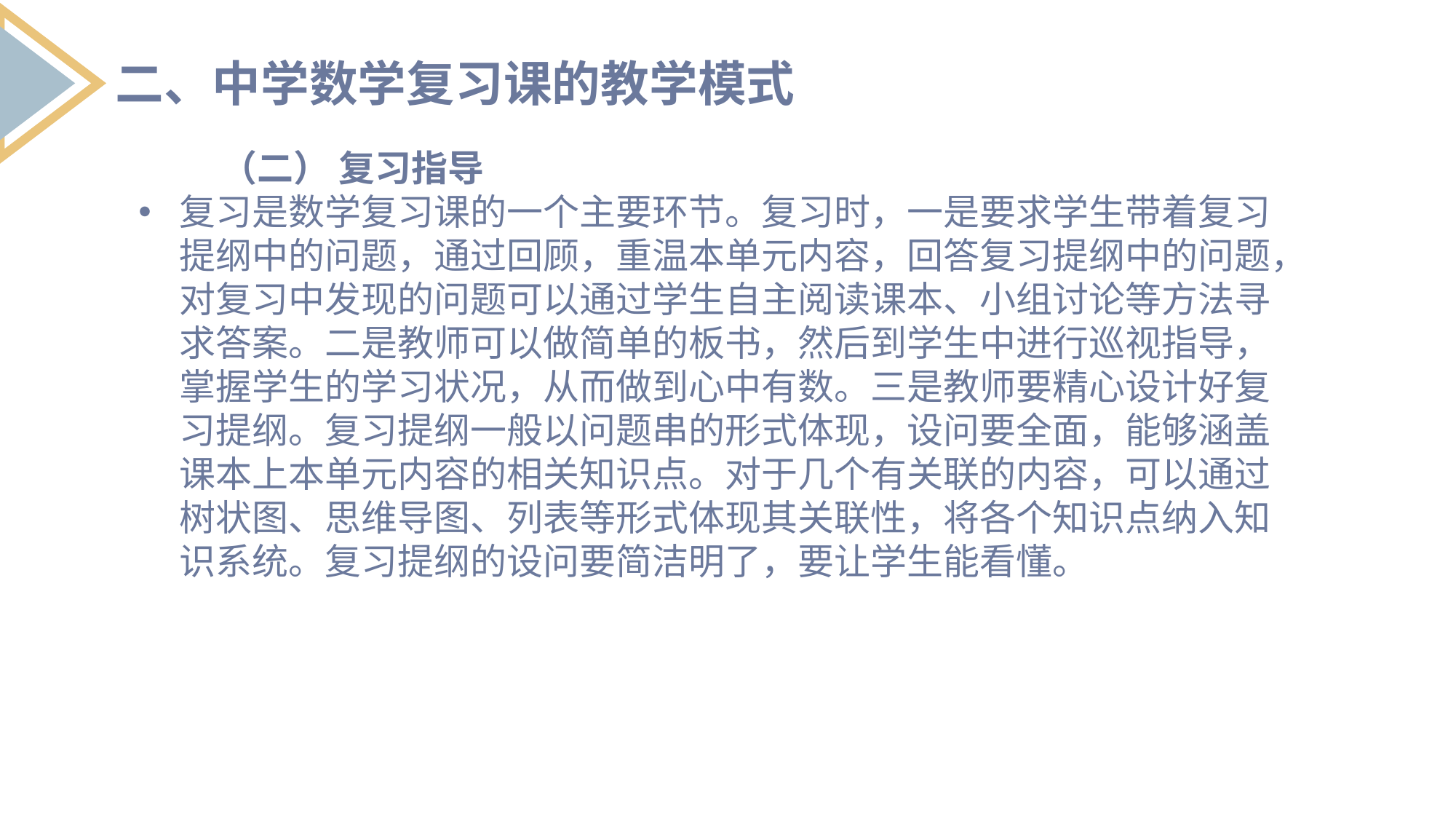

二、中学数学复习课的教学模式
         （二） 复习指导
复习是数学复习课的一个主要环节。复习时，一是要求学生带着复习提纲中的问题，通过回顾，重温本单元内容，回答复习提纲中的问题，对复习中发现的问题可以通过学生自主阅读课本、小组讨论等方法寻求答案。二是教师可以做简单的板书，然后到学生中进行巡视指导，掌握学生的学习状况，从而做到心中有数。三是教师要精心设计好复习提纲。复习提纲一般以问题串的形式体现，设问要全面，能够涵盖课本上本单元内容的相关知识点。对于几个有关联的内容，可以通过树状图、思维导图、列表等形式体现其关联性，将各个知识点纳入知识系统。复习提纲的设问要简洁明了，要让学生能看懂。